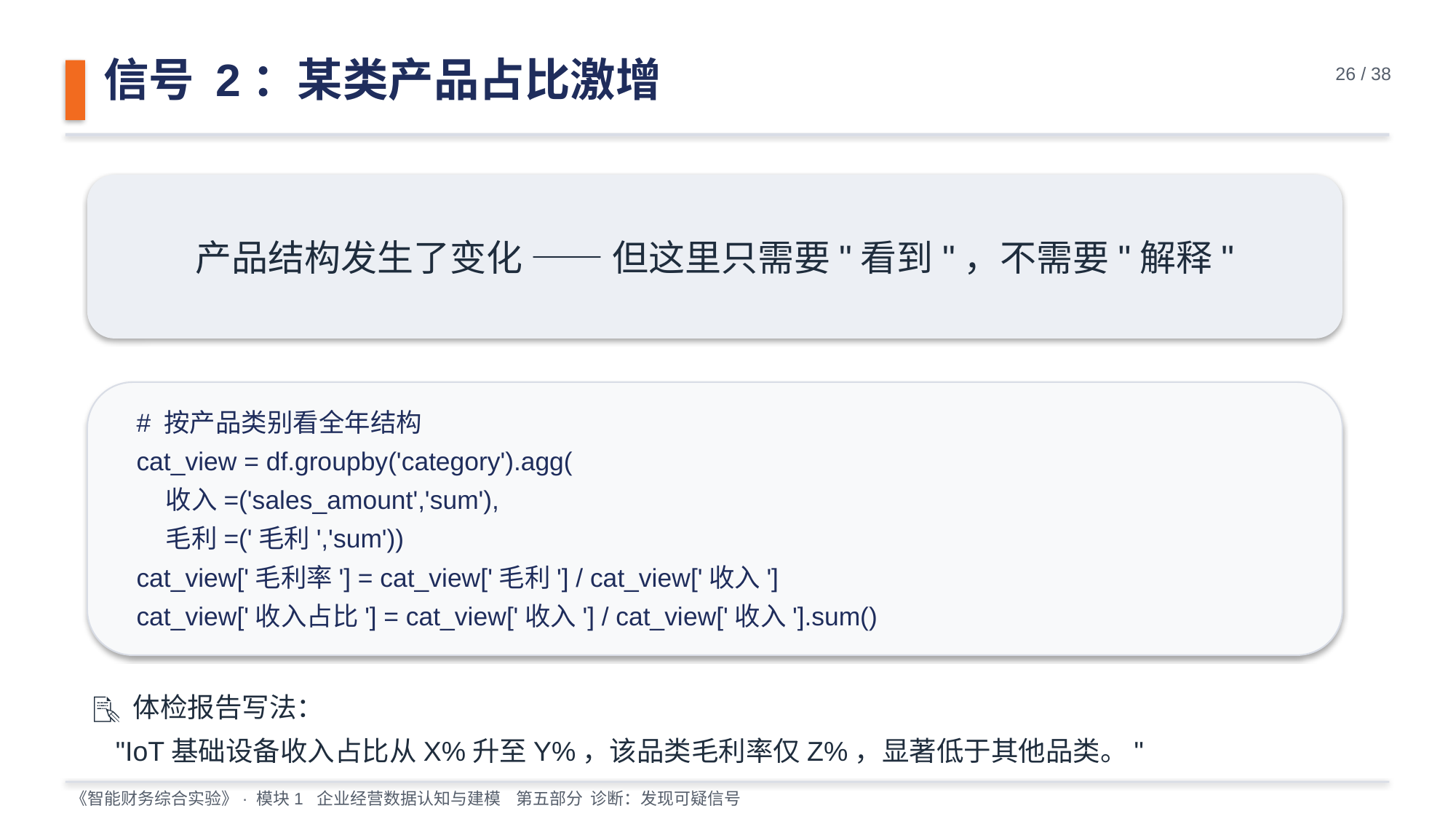

信号 2：某类产品占比激增

26 / 38

产品结构发生了变化 —— 但这里只需要"看到"，不需要"解释"

# 按产品类别看全年结构
cat_view = df.groupby('category').agg(
    收入=('sales_amount','sum'),
    毛利=('毛利','sum'))
cat_view['毛利率'] = cat_view['毛利'] / cat_view['收入']
cat_view['收入占比'] = cat_view['收入'] / cat_view['收入'].sum()
📝 体检报告写法：
   "IoT基础设备收入占比从X%升至Y%，该品类毛利率仅Z%，显著低于其他品类。"

《智能财务综合实验》· 模块1  企业经营数据认知与建模    第五部分  诊断：发现可疑信号